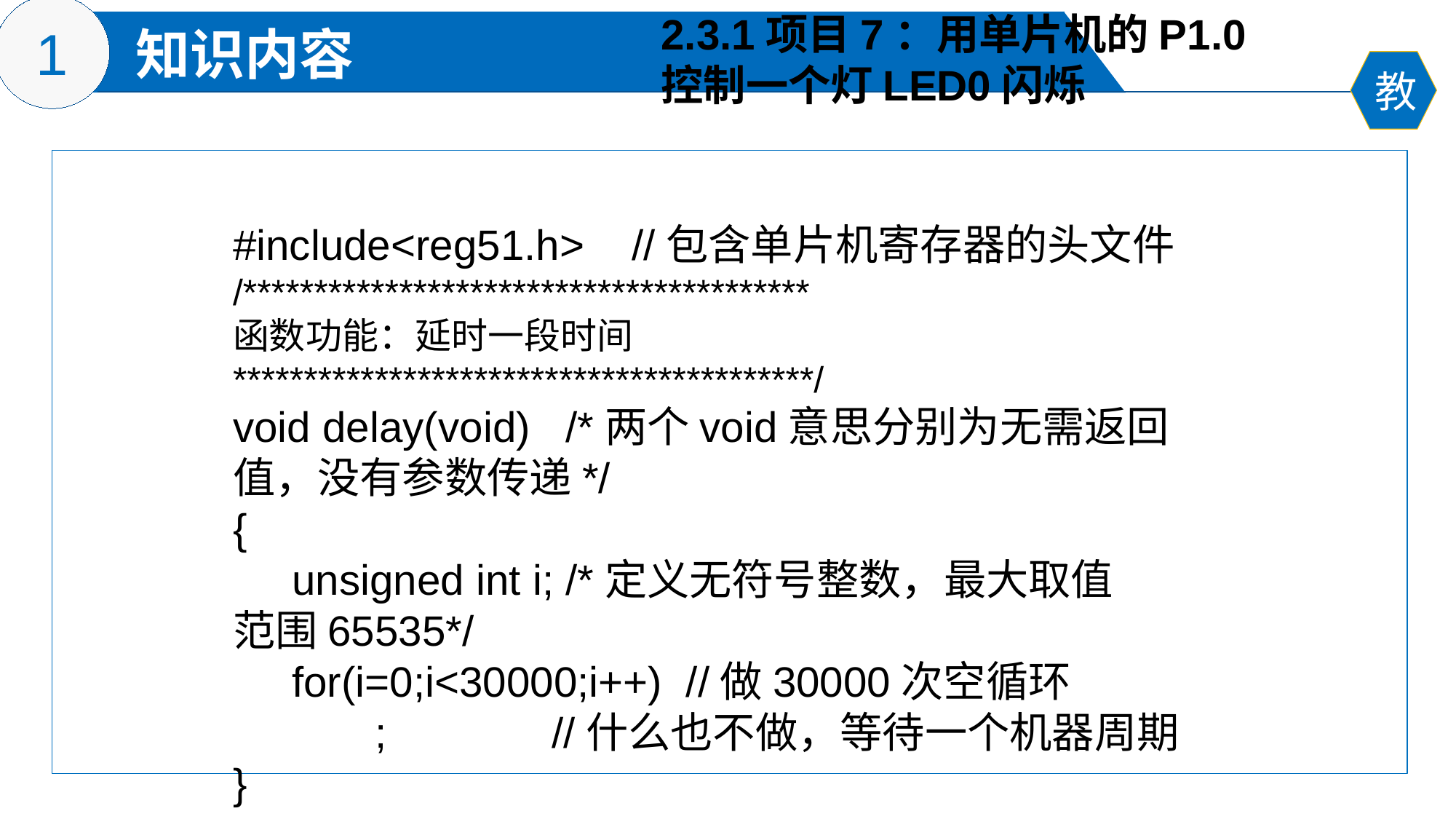

2.3.1项目7：用单片机的P1.0控制一个灯LED0闪烁
#include<reg51.h>    //包含单片机寄存器的头文件
/****************************************
函数功能：延时一段时间
*****************************************/
void delay(void)   /*两个void意思分别为无需返回值，没有参数传递*/
{
     unsigned int i; /*定义无符号整数，最大取值         范围65535*/
     for(i=0;i<30000;i++)  //做30000次空循环
            ;              //什么也不做，等待一个机器周期
}